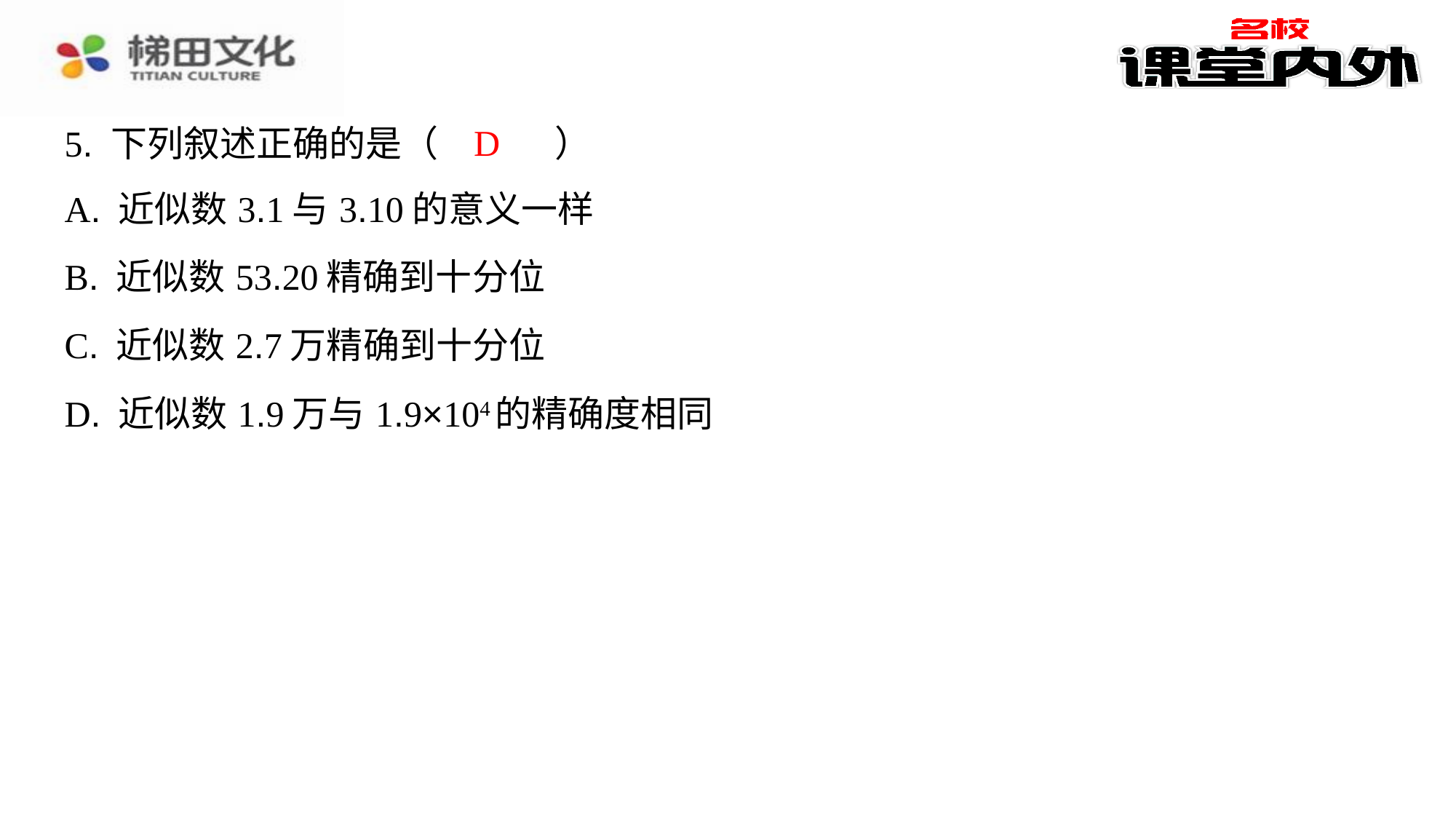

D
5. 下列叙述正确的是（　D　）
| A. 近似数3.1与3.10的意义一样 |
| --- |
| B. 近似数53.20精确到十分位 |
| C. 近似数2.7万精确到十分位 |
| D. 近似数1.9万与1.9×104的精确度相同 |